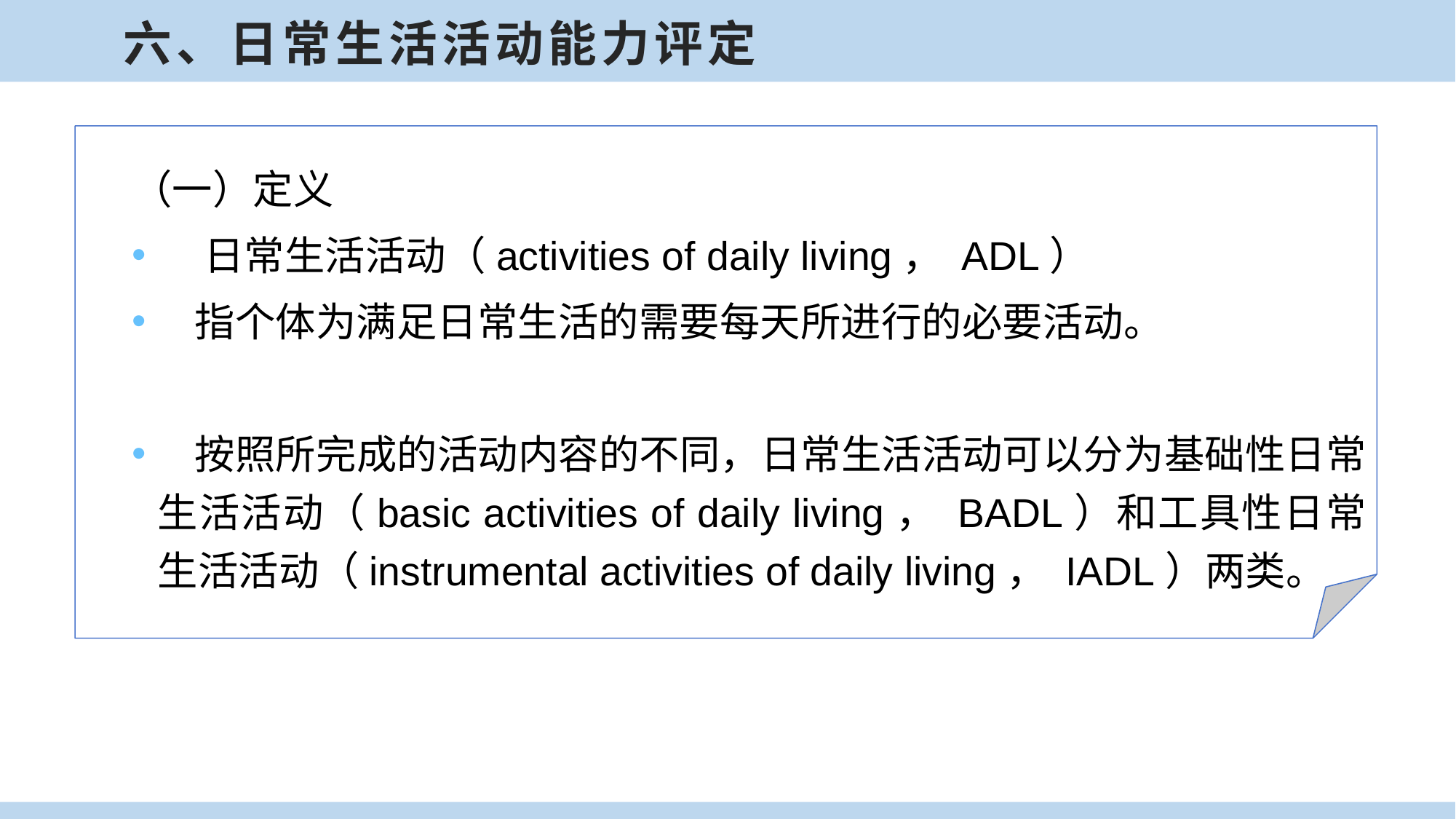

六、日常生活活动能力评定

（一）定义
    日常生活活动（activities of daily living， ADL）
   指个体为满足日常生活的需要每天所进行的必要活动。

   按照所完成的活动内容的不同，日常生活活动可以分为基础性日常生活活动（basic activities of daily living， BADL）和工具性日常生活活动（instrumental activities of daily living， IADL）两类。